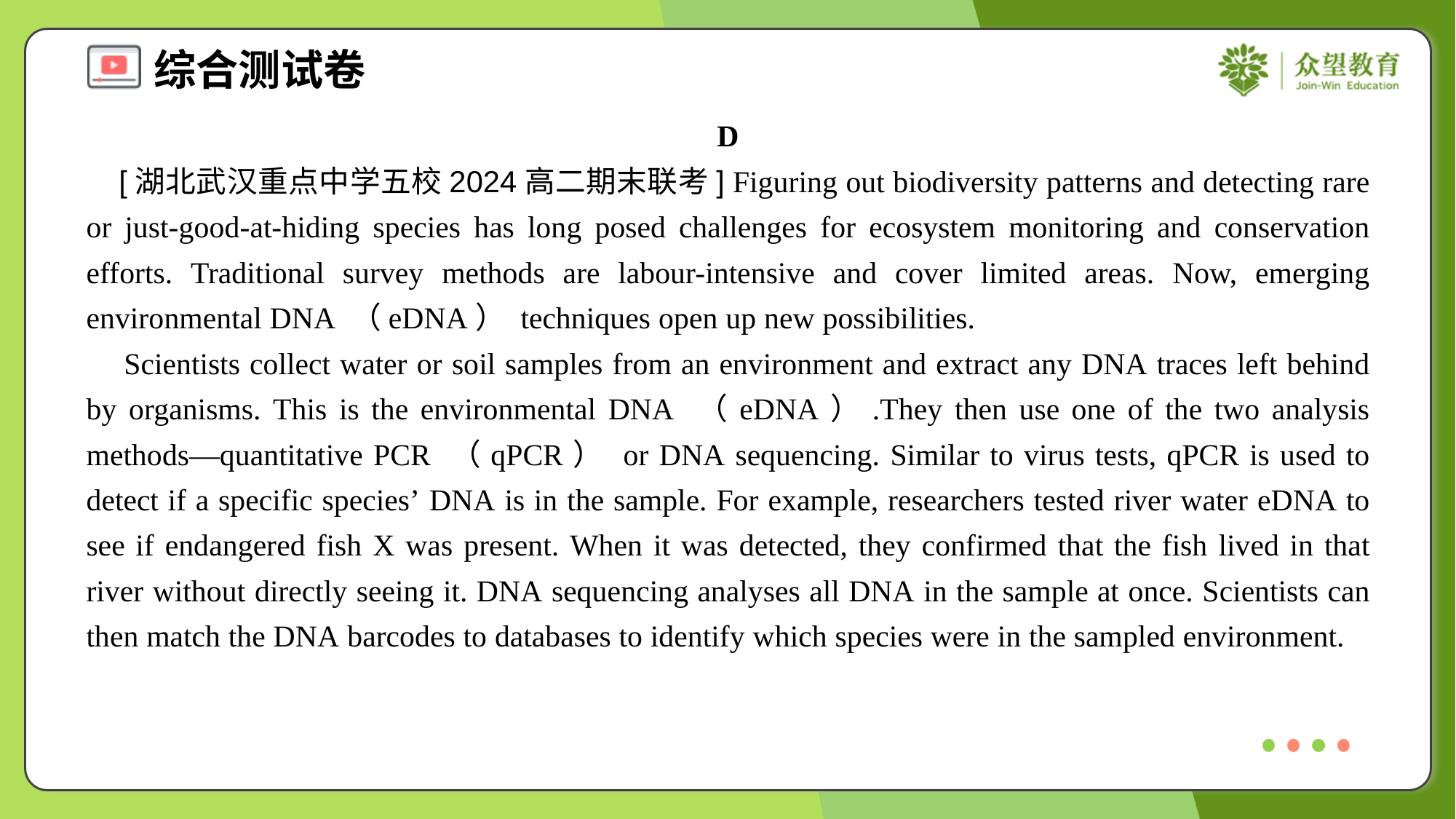

D
    [湖北武汉重点中学五校2024高二期末联考] Figuring out biodiversity patterns and detecting rare or just-good-at-hiding species has long posed challenges for ecosystem monitoring and conservation efforts. Traditional survey methods are labour-intensive and cover limited areas. Now, emerging environmental DNA （eDNA） techniques open up new possibilities.
    Scientists collect water or soil samples from an environment and extract any DNA traces left behind by organisms. This is the environmental DNA （eDNA）.They then use one of the two analysis methods—quantitative PCR （qPCR） or DNA sequencing. Similar to virus tests, qPCR is used to detect if a specific species’ DNA is in the sample. For example, researchers tested river water eDNA to see if endangered fish X was present. When it was detected, they confirmed that the fish lived in that river without directly seeing it. DNA sequencing analyses all DNA in the sample at once. Scientists can then match the DNA barcodes to databases to identify which species were in the sampled environment.